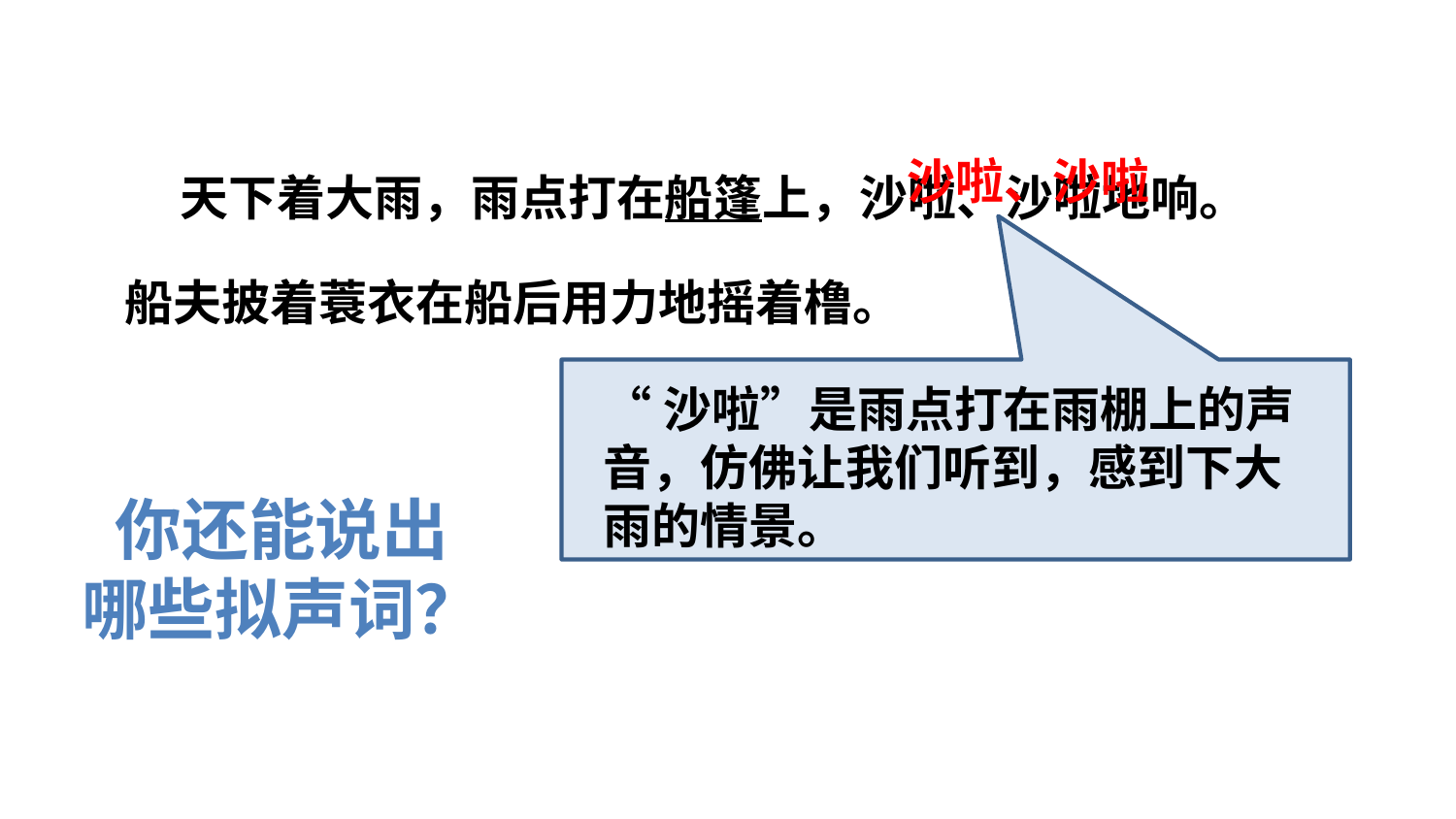

天下着大雨，雨点打在船篷上，沙啦、沙啦地响。船夫披着蓑衣在船后用力地摇着橹。

沙啦、沙啦

“沙啦”是雨点打在雨棚上的声音，仿佛让我们听到，感到下大雨的情景。
你还能说出
哪些拟声词？